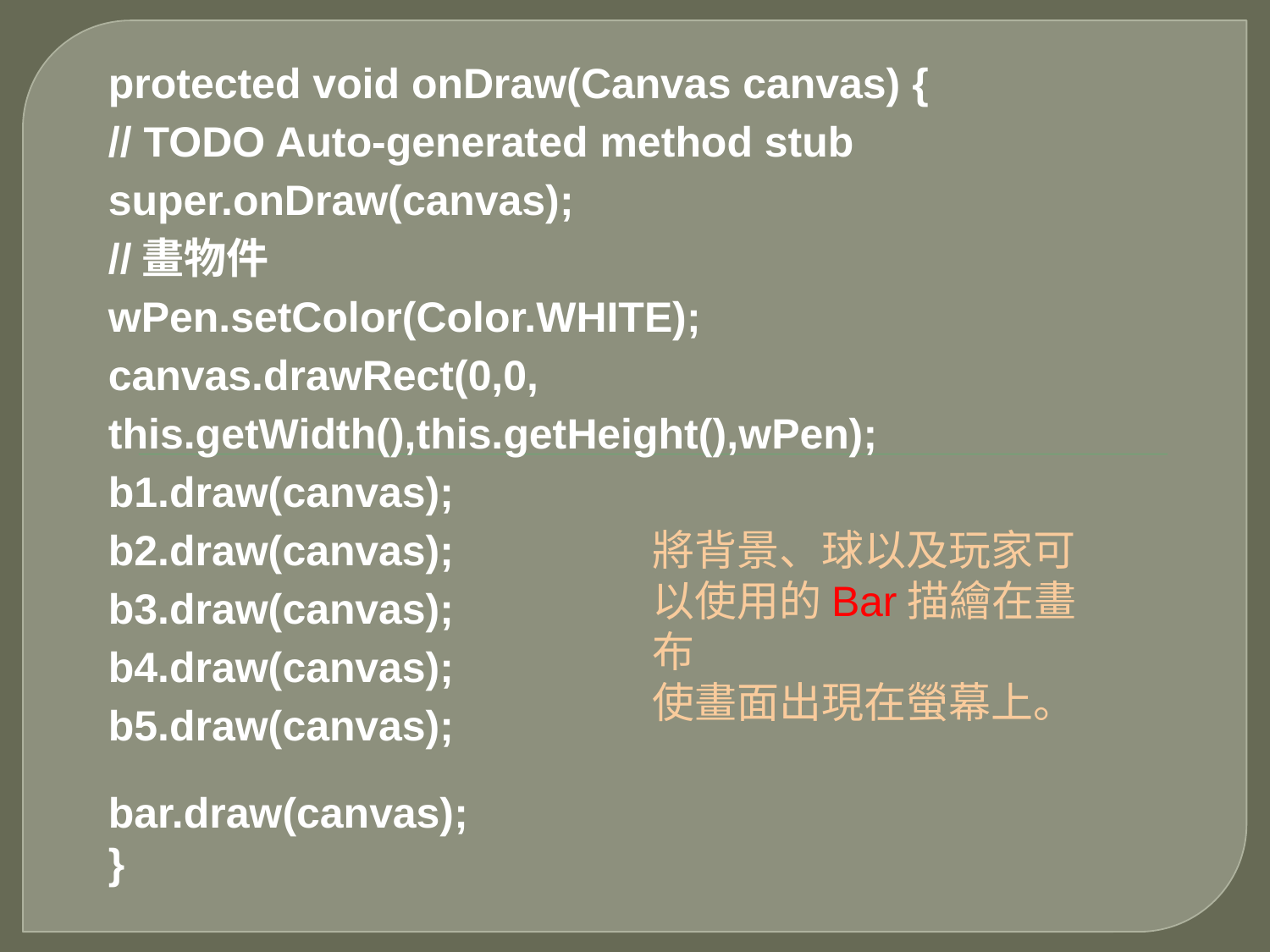

protected void onDraw(Canvas canvas) {
// TODO Auto-generated method stub
super.onDraw(canvas);
//畫物件
wPen.setColor(Color.WHITE);
canvas.drawRect(0,0, this.getWidth(),this.getHeight(),wPen);
b1.draw(canvas);
b2.draw(canvas);
b3.draw(canvas);
b4.draw(canvas);
b5.draw(canvas);

bar.draw(canvas);
}
將背景、球以及玩家可以使用的Bar描繪在畫布
使畫面出現在螢幕上。